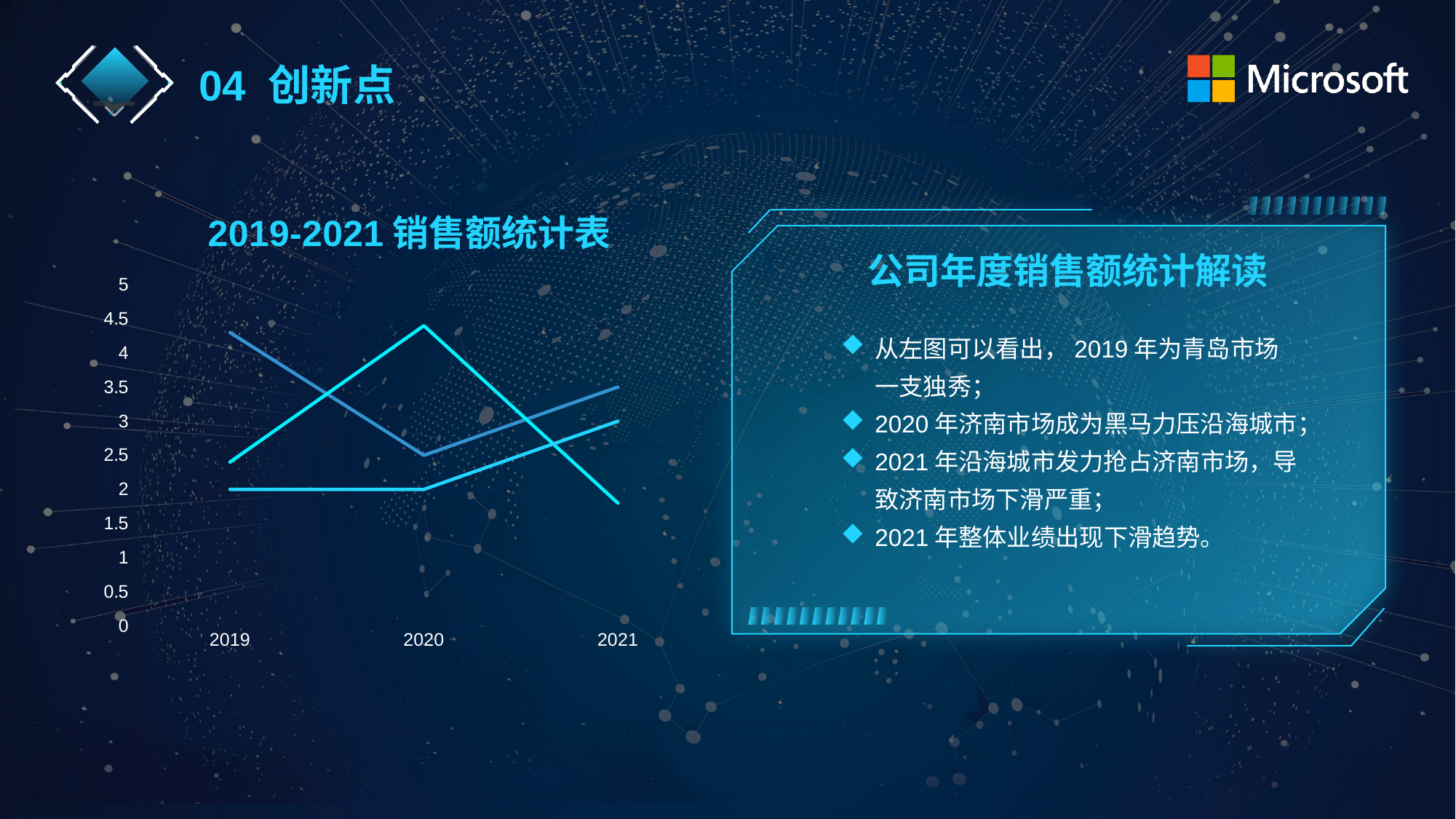

04 创新点

### Chart: 2019-2021销售额统计表

| Category | 青岛 | 济南 | 烟台 |
|---|---|---|---|
| 2019 | 4.3 | 2.4 | 2.0 |
| 2020 | 2.5 | 4.4 | 2.0 |
| 2021 | 3.5 | 1.8 | 3.0 |

公司年度销售额统计解读
从左图可以看出，2019年为青岛市场一支独秀；
2020年济南市场成为黑马力压沿海城市；
2021年沿海城市发力抢占济南市场，导致济南市场下滑严重；
2021年整体业绩出现下滑趋势。